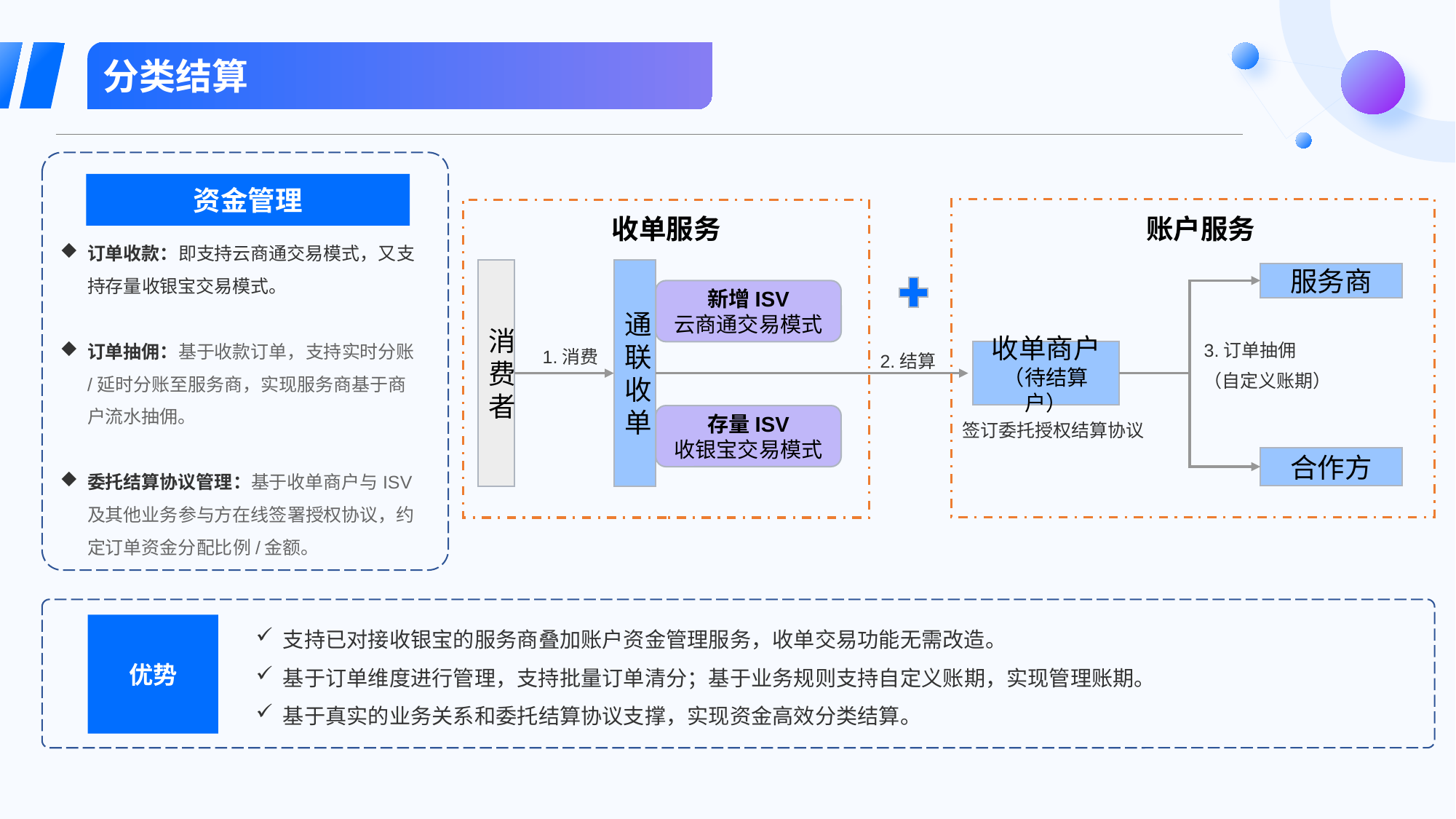

分类结算

资金管理

收单服务
账户服务
订单收款：即支持云商通交易模式，又支持存量收银宝交易模式。

订单抽佣：基于收款订单，支持实时分账/延时分账至服务商，实现服务商基于商户流水抽佣。

委托结算协议管理：基于收单商户与ISV及其他业务参与方在线签署授权协议，约定订单资金分配比例/金额。
消费者
通联收单
服务商

新增ISV
云商通交易模式
3.订单抽佣
（自定义账期）
1.消费
2.结算
收单商户
（待结算户）
签订委托授权结算协议
存量ISV
收银宝交易模式
合作方

支持已对接收银宝的服务商叠加账户资金管理服务，收单交易功能无需改造。
基于订单维度进行管理，支持批量订单清分；基于业务规则支持自定义账期，实现管理账期。
基于真实的业务关系和委托结算协议支撑，实现资金高效分类结算。
优势